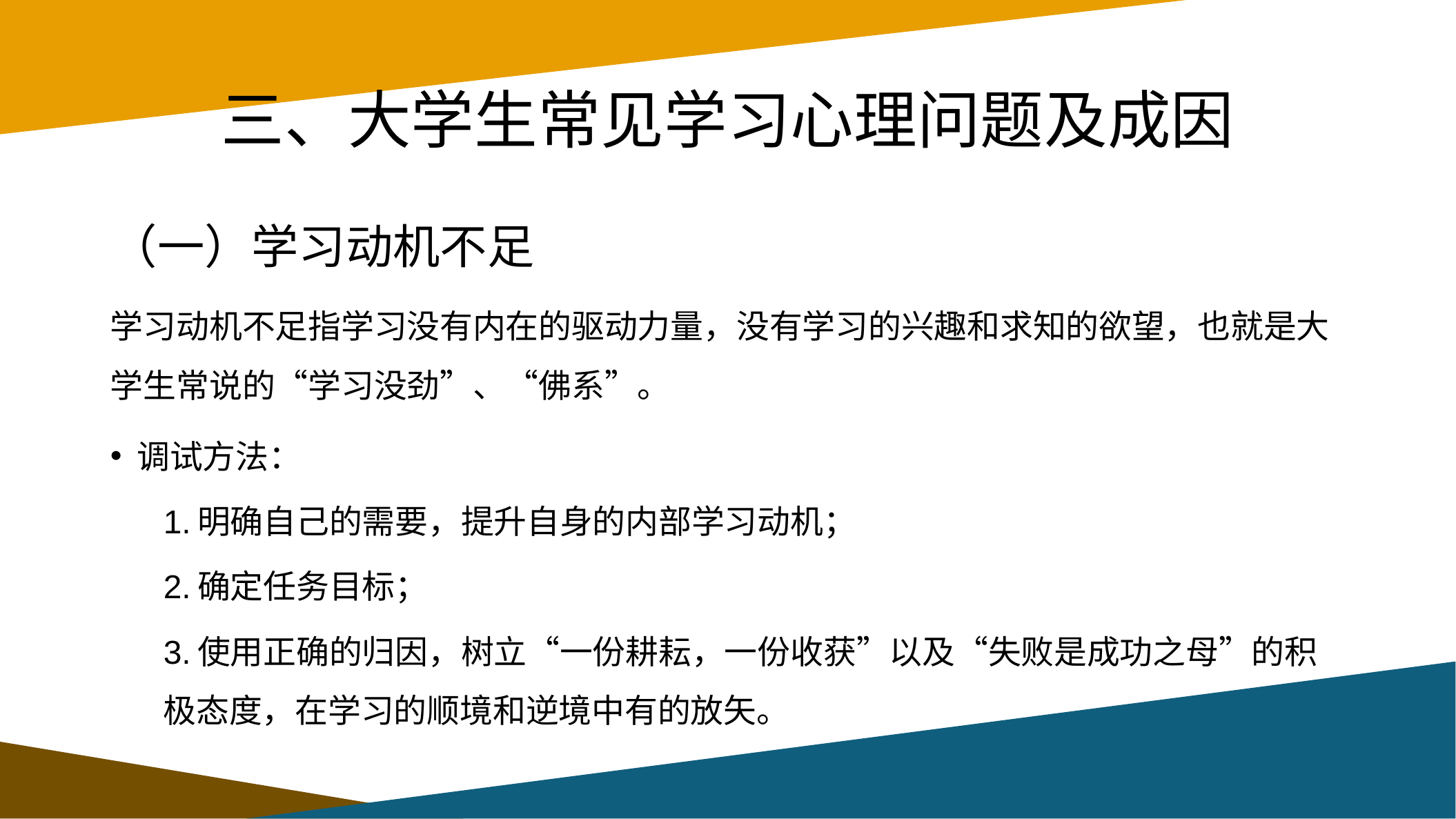

# 三、大学生常见学习心理问题及成因
（一）学习动机不足
学习动机不足指学习没有内在的驱动力量，没有学习的兴趣和求知的欲望，也就是大学生常说的“学习没劲”、“佛系”。
调试方法：
1.明确自己的需要，提升自身的内部学习动机；
2.确定任务目标；
3.使用正确的归因，树立“一份耕耘，一份收获”以及“失败是成功之母”的积极态度，在学习的顺境和逆境中有的放矢。